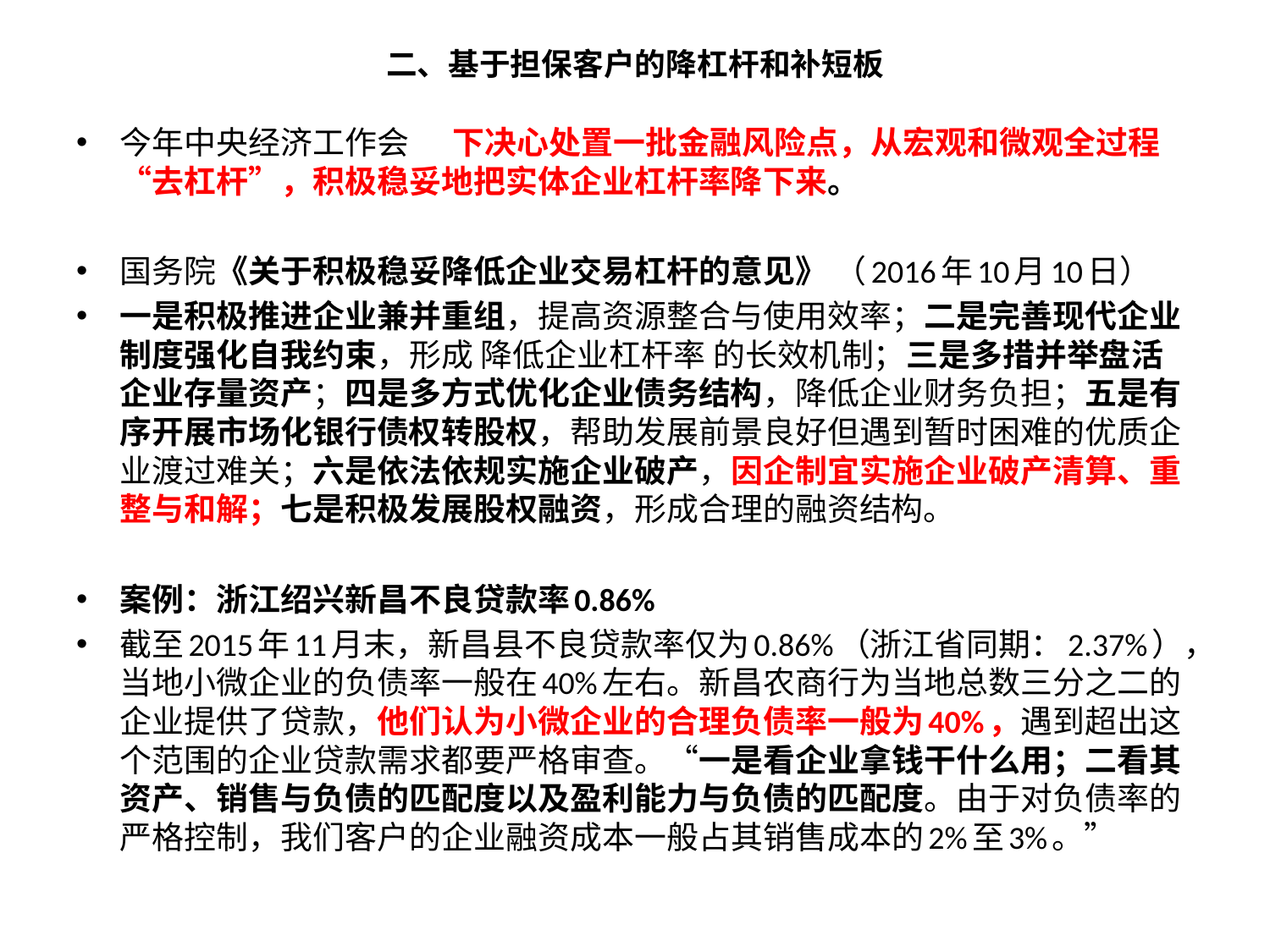

# 二、基于担保客户的降杠杆和补短板
今年中央经济工作会      下决心处置一批金融风险点，从宏观和微观全过程“去杠杆”，积极稳妥地把实体企业杠杆率降下来。

国务院《关于积极稳妥降低企业交易杠杆的意见》 （2016年10月10日）
一是积极推进企业兼并重组，提高资源整合与使用效率；二是完善现代企业制度强化自我约束，形成 降低企业杠杆率 的长效机制；三是多措并举盘活企业存量资产；四是多方式优化企业债务结构，降低企业财务负担；五是有序开展市场化银行债权转股权，帮助发展前景良好但遇到暂时困难的优质企业渡过难关；六是依法依规实施企业破产，因企制宜实施企业破产清算、重整与和解；七是积极发展股权融资，形成合理的融资结构。

案例：浙江绍兴新昌不良贷款率0.86%
截至2015年11月末，新昌县不良贷款率仅为0.86%（浙江省同期：2.37%），当地小微企业的负债率一般在40%左右。新昌农商行为当地总数三分之二的企业提供了贷款，他们认为小微企业的合理负债率一般为40%，遇到超出这个范围的企业贷款需求都要严格审查。“一是看企业拿钱干什么用；二看其资产、销售与负债的匹配度以及盈利能力与负债的匹配度。由于对负债率的严格控制，我们客户的企业融资成本一般占其销售成本的2%至3%。”